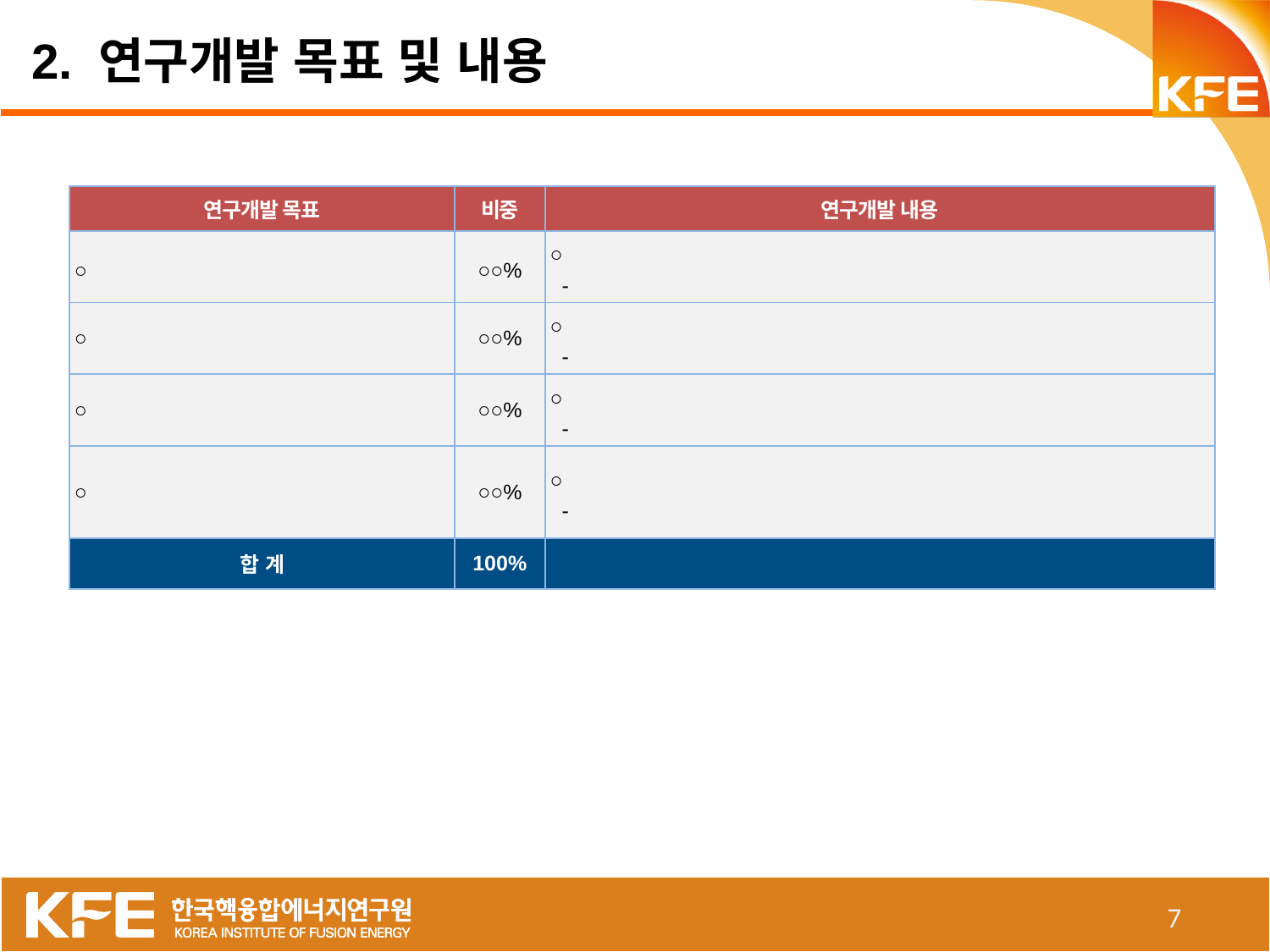

2. 연구개발 목표 및 내용
| 연구개발 목표 | 비중 | 연구개발 내용 |
| --- | --- | --- |
| ○ | ○○% | ○ - |
| ○ | ○○% | ○ - |
| ○ | ○○% | ○ - |
| ○ | ○○% | ○ - |
| 합 계 | 100% |  |